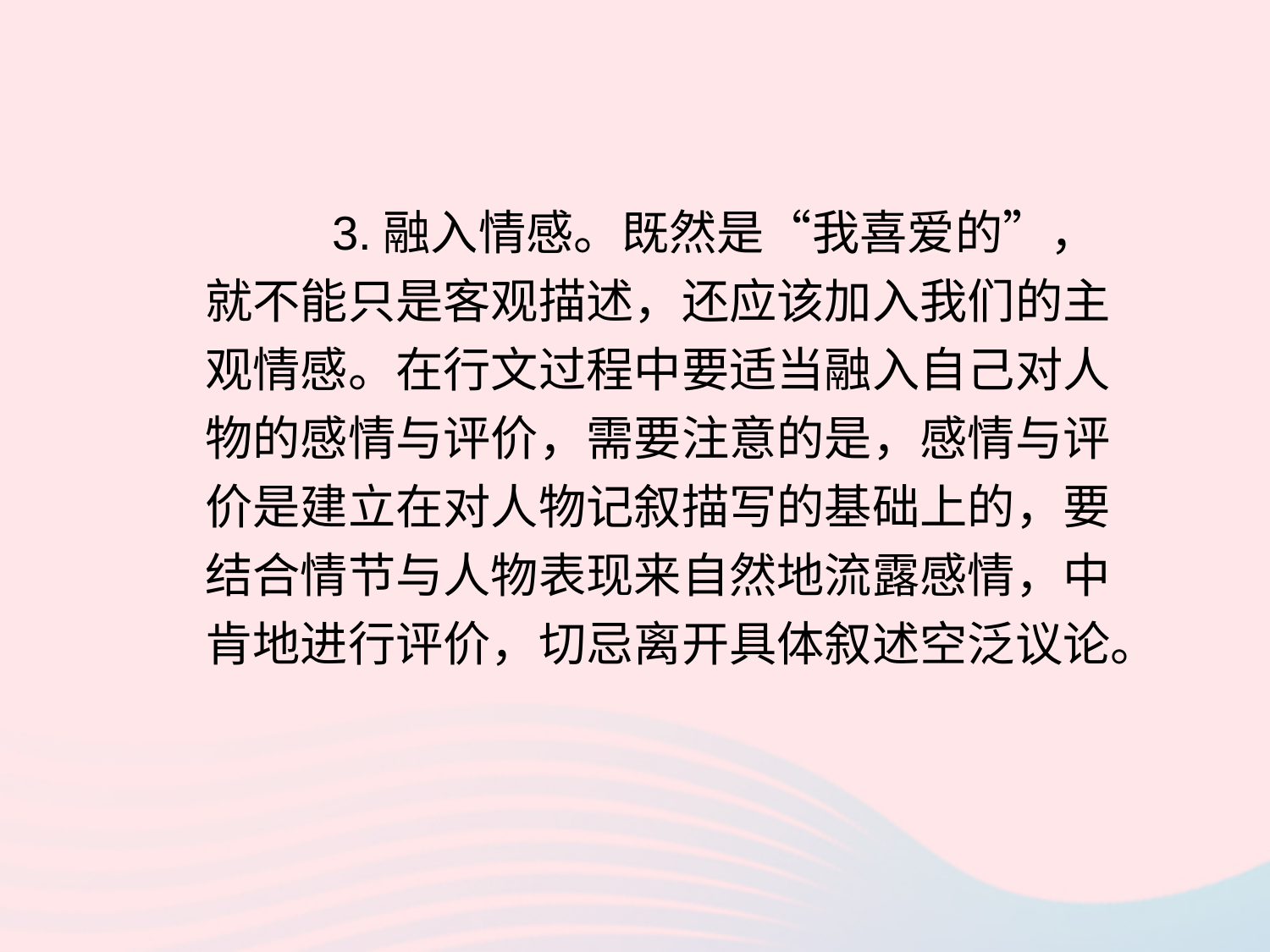

3.融入情感。既然是“我喜爱的”，就不能只是客观描述，还应该加入我们的主观情感。在行文过程中要适当融入自己对人物的感情与评价，需要注意的是，感情与评价是建立在对人物记叙描写的基础上的，要结合情节与人物表现来自然地流露感情，中肯地进行评价，切忌离开具体叙述空泛议论。